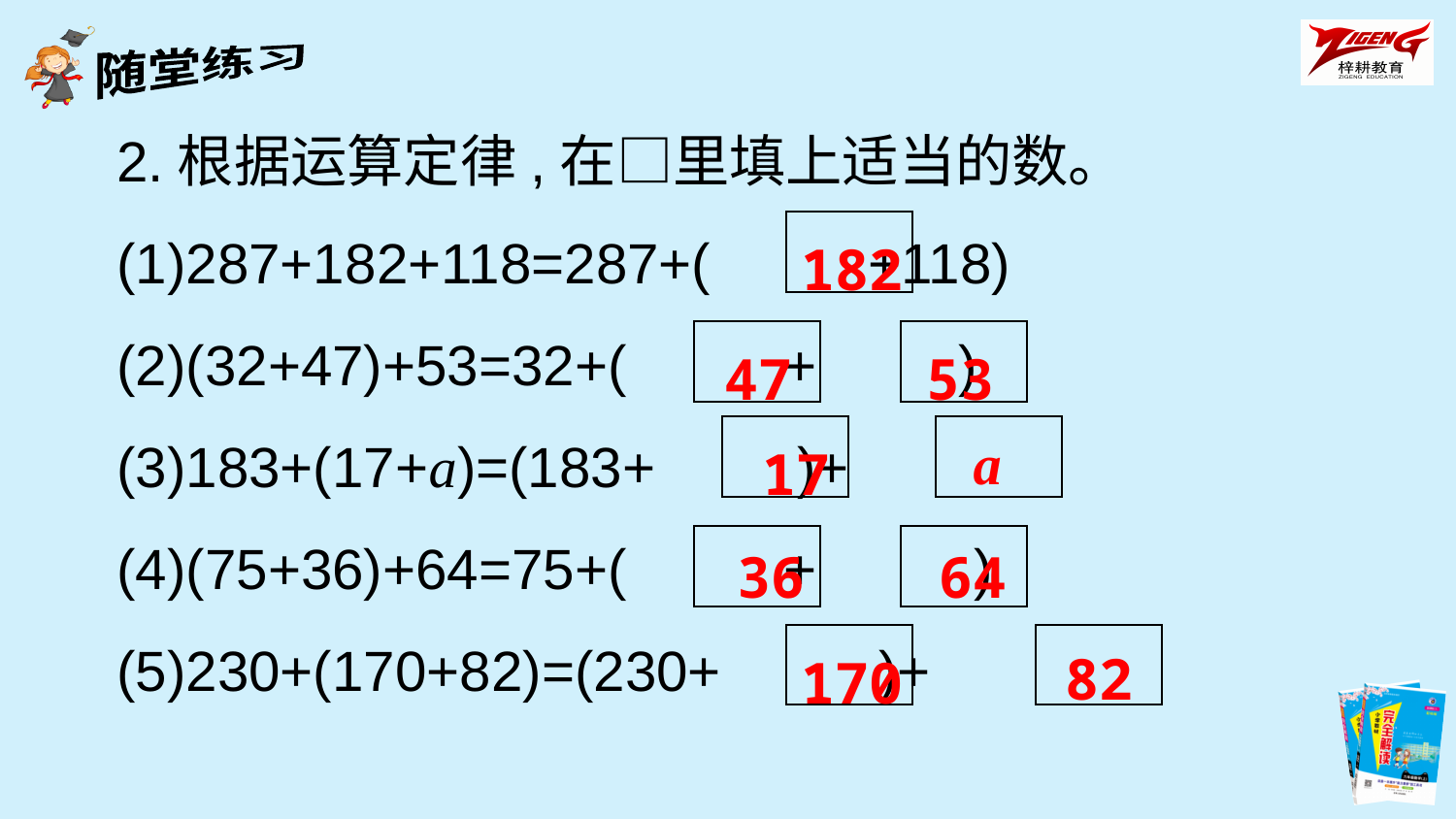

2.根据运算定律,在□里填上适当的数。
(1)287+182+118=287+(          +118)
(2)(32+47)+53=32+(          +         )
(3)183+(17+a)=(183+         )+
(4)(75+36)+64=75+(          +          )
(5)230+(170+82)=(230+          )+
182

47
53

a
17

36
64

82
170